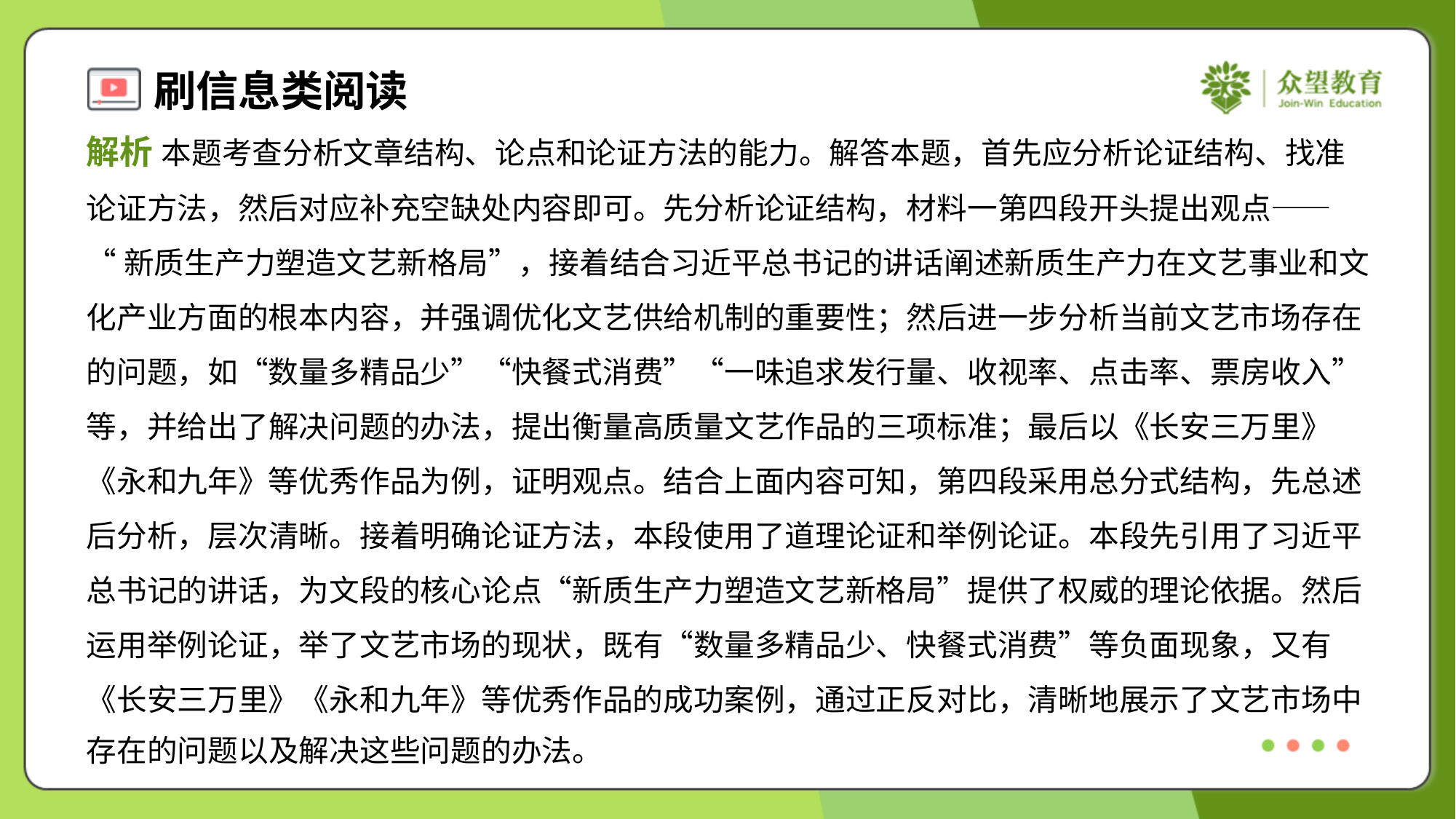

解析 本题考查分析文章结构、论点和论证方法的能力。解答本题，首先应分析论证结构、找准
论证方法，然后对应补充空缺处内容即可。先分析论证结构，材料一第四段开头提出观点——
“新质生产力塑造文艺新格局”，接着结合习近平总书记的讲话阐述新质生产力在文艺事业和文
化产业方面的根本内容，并强调优化文艺供给机制的重要性；然后进一步分析当前文艺市场存在
的问题，如“数量多精品少”“快餐式消费”“一味追求发行量、收视率、点击率、票房收入”
等，并给出了解决问题的办法，提出衡量高质量文艺作品的三项标准；最后以《长安三万里》
《永和九年》等优秀作品为例，证明观点。结合上面内容可知，第四段采用总分式结构，先总述
后分析，层次清晰。接着明确论证方法，本段使用了道理论证和举例论证。本段先引用了习近平
总书记的讲话，为文段的核心论点“新质生产力塑造文艺新格局”提供了权威的理论依据。然后
运用举例论证，举了文艺市场的现状，既有“数量多精品少、快餐式消费”等负面现象，又有
《长安三万里》《永和九年》等优秀作品的成功案例，通过正反对比，清晰地展示了文艺市场中
存在的问题以及解决这些问题的办法。